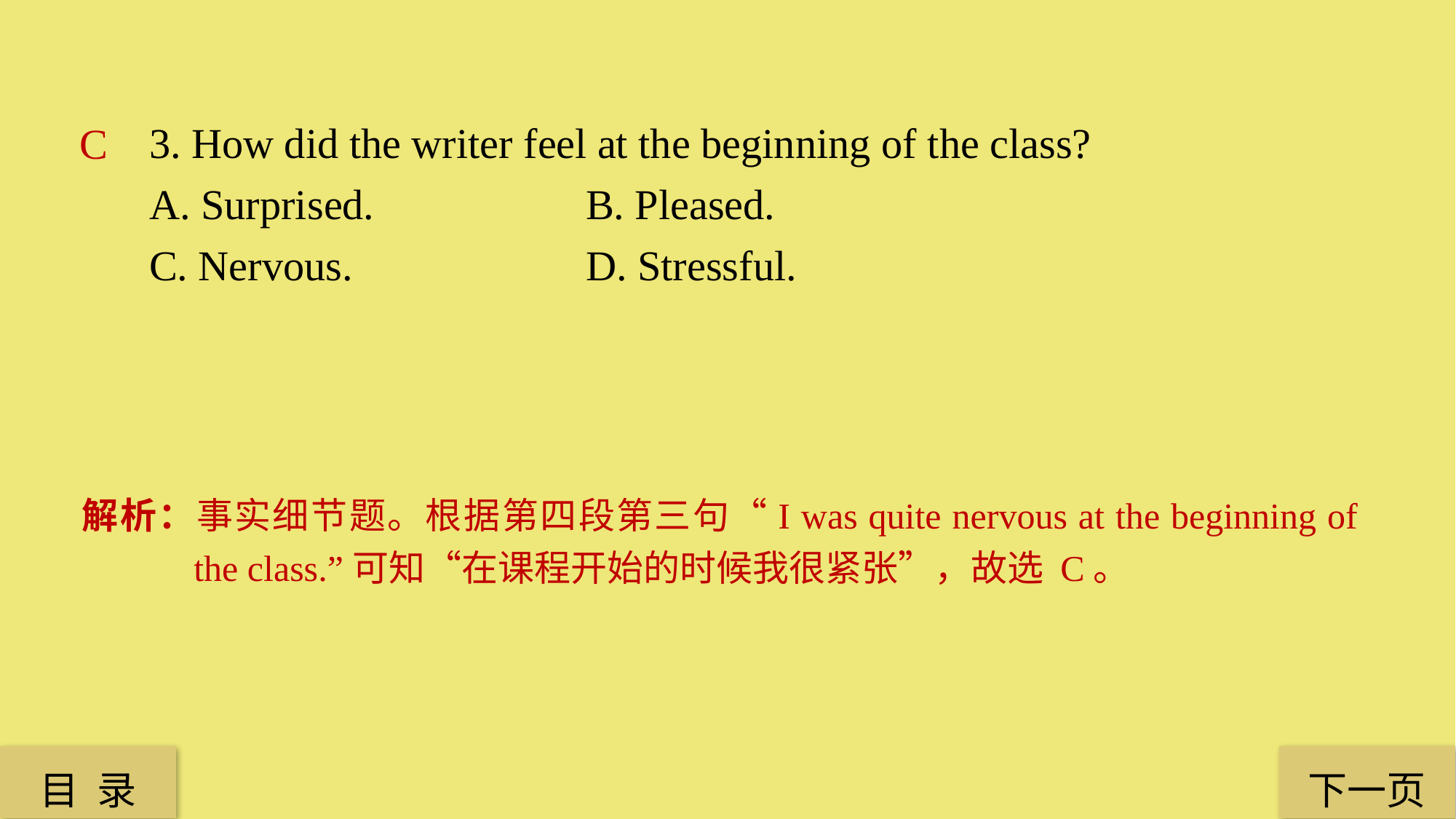

3. How did the writer feel at the beginning of the class?
A. Surprised. 		B. Pleased.
C. Nervous. 			D. Stressful.
C
解析：事实细节题。根据第四段第三句“I was quite nervous at the beginning of the class.”可知“在课程开始的时候我很紧张”，故选 C。